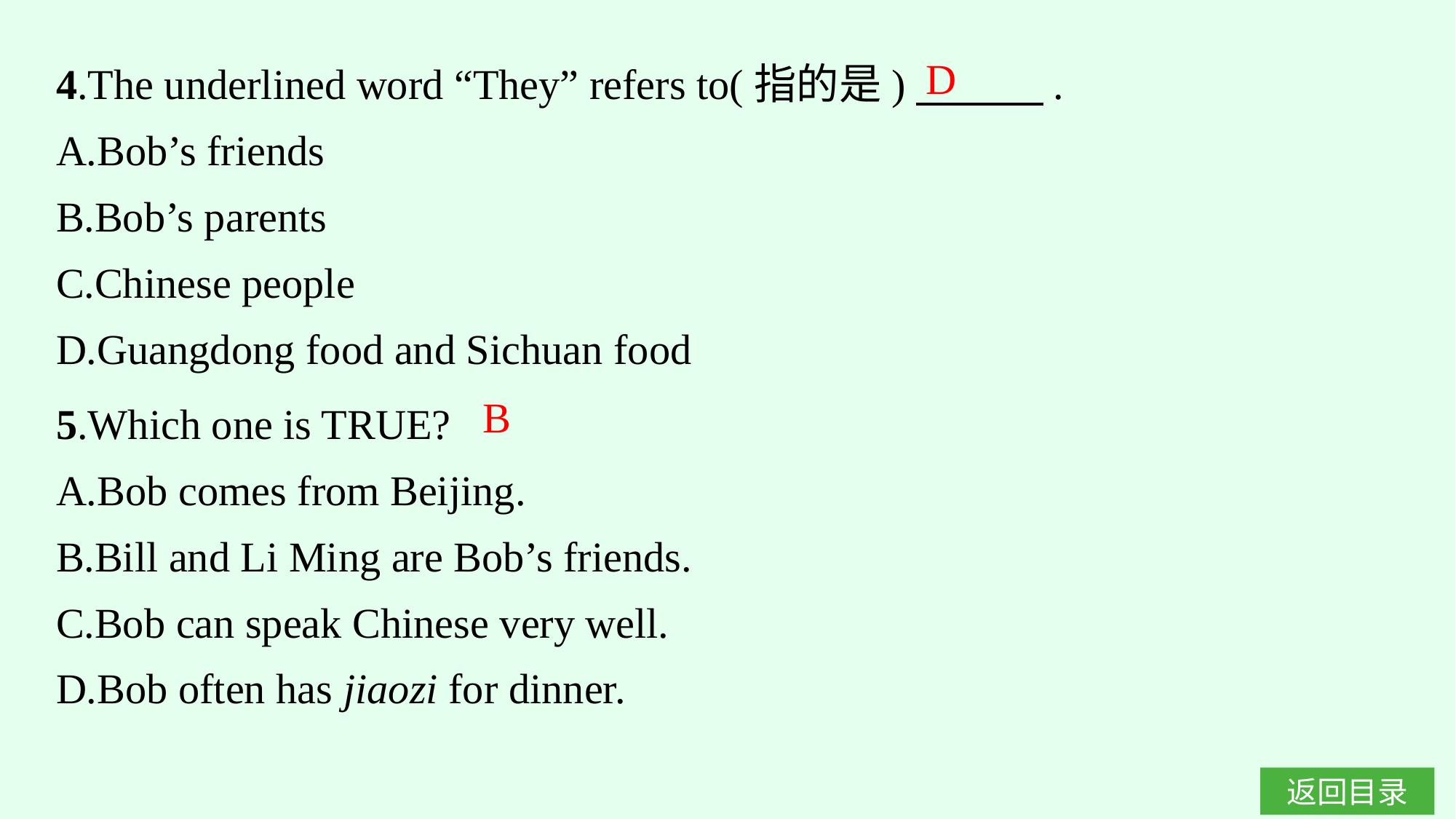

4.The underlined word “They” refers to(指的是)　　　.
A.Bob’s friends
B.Bob’s parents
C.Chinese people
D.Guangdong food and Sichuan food
D
5.Which one is TRUE?
A.Bob comes from Beijing.
B.Bill and Li Ming are Bob’s friends.
C.Bob can speak Chinese very well.
D.Bob often has jiaozi for dinner.
B